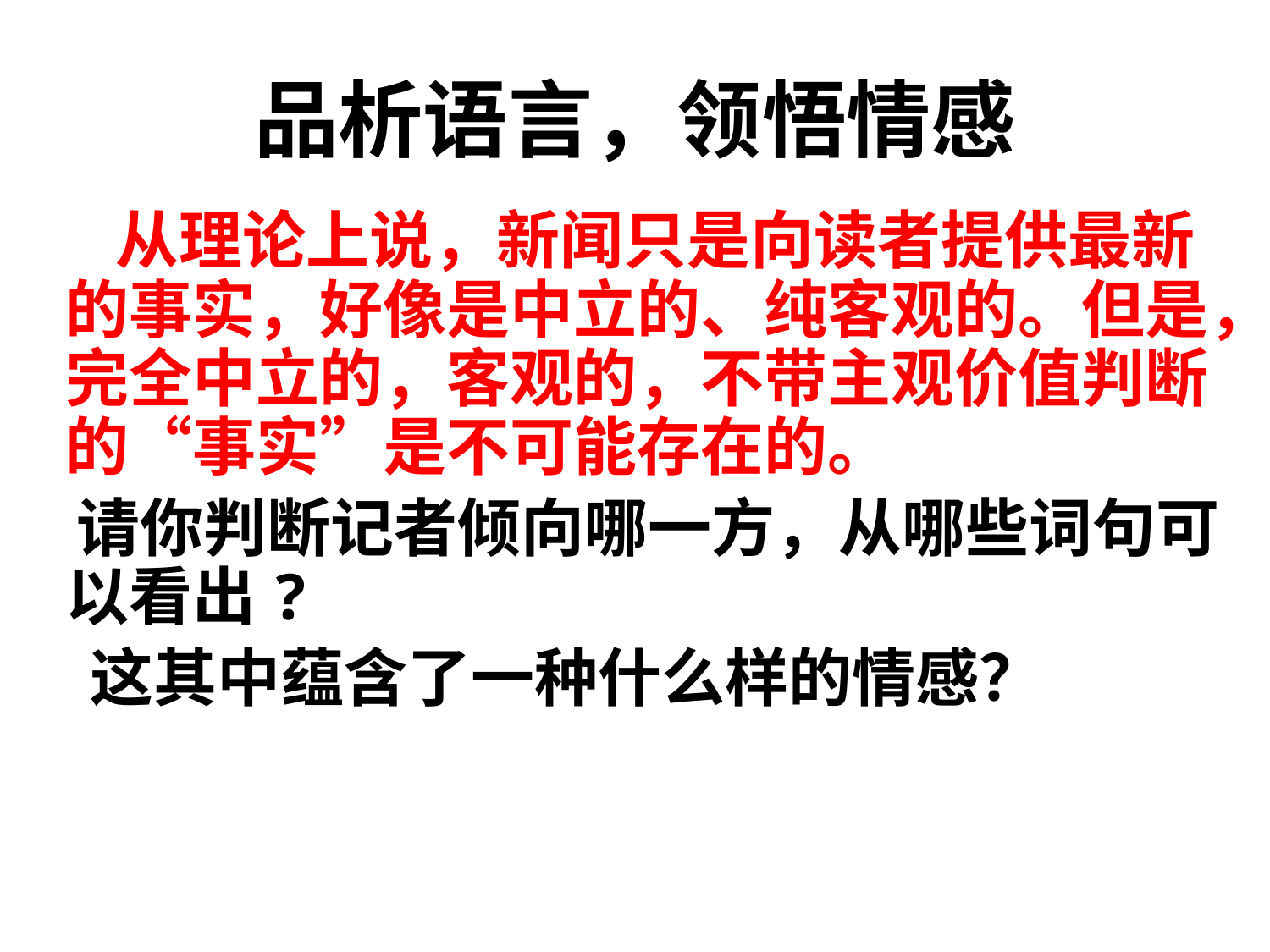

# 品析语言，领悟情感
     从理论上说，新闻只是向读者提供最新的事实，好像是中立的、纯客观的。但是，完全中立的，客观的，不带主观价值判断的“事实”是不可能存在的。
   请你判断记者倾向哪一方，从哪些词句可以看出?
    这其中蕴含了一种什么样的情感？